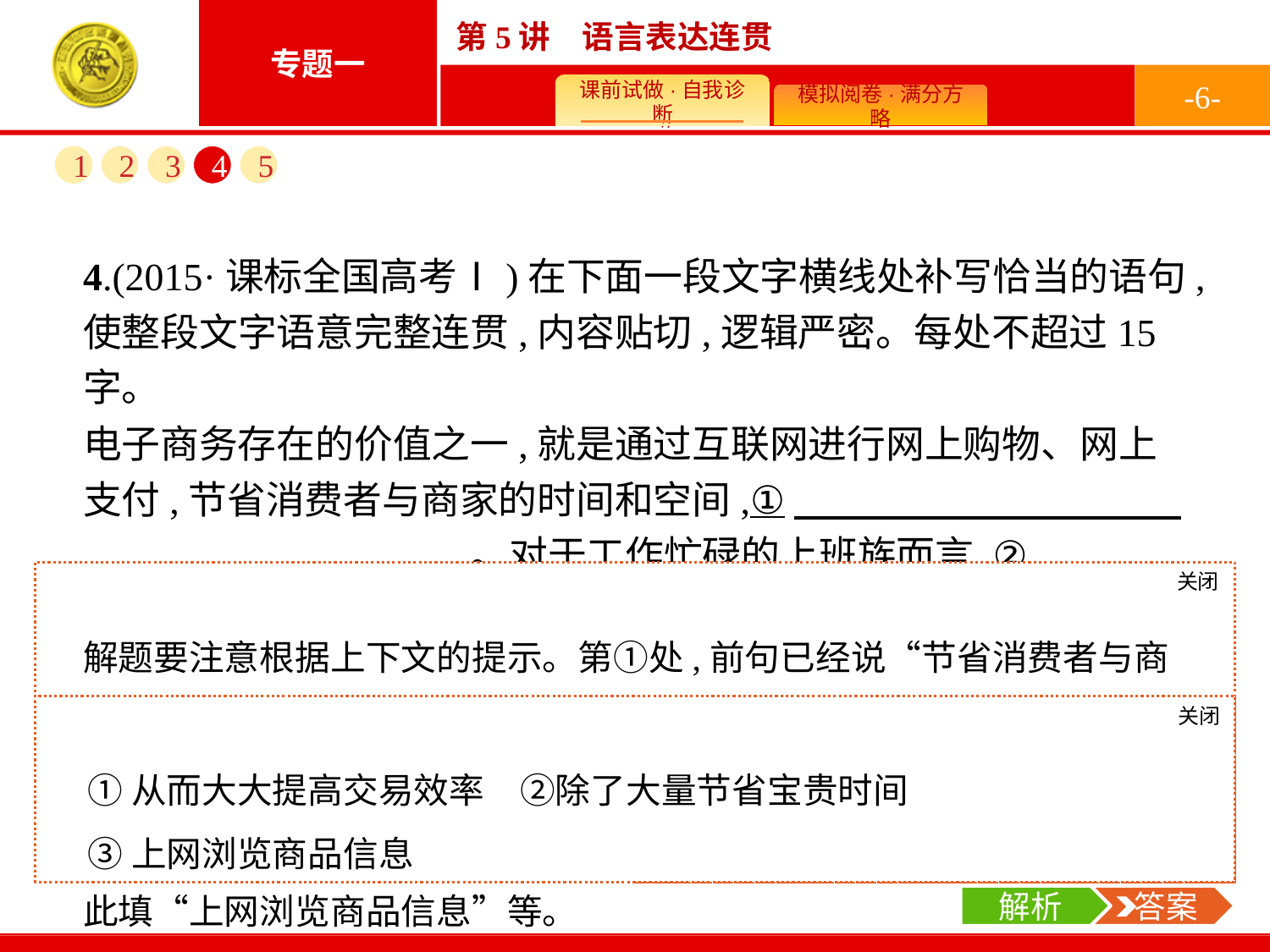

-6-
1
2
3
4
5
4.(2015·课标全国高考Ⅰ)在下面一段文字横线处补写恰当的语句,使整段文字语意完整连贯,内容贴切,逻辑严密。每处不超过15字。
电子商务存在的价值之一,就是通过互联网进行网上购物、网上支付,节省消费者与商家的时间和空间,①　　　　　　　　　　　　　　　　　　　　。对于工作忙碌的上班族而言,②　　　　　　　　　　　　　　　　　　　　,还易于达到货比三家、快乐购物的目的。在信息多元化的21世纪,③　　　　　　　　　　　　　　　　　　　　,完成购物,已经成为许多消费者的习惯。

关闭
解析

解题要注意根据上下文的提示。第①处,前句已经说“节省消费者与商家的时间和空间”,下句要阐述其意义,从“方便快捷”或“提高效率”等角度填写;第②处,前句说“对于工作忙碌的上班族而言”,则可填“节省时间”;第③处,前句有“信息多元化”提供多种选择机会,因此填“上网浏览商品信息”等。

关闭
解析
  答案

①从而大大提高交易效率　②除了大量节省宝贵时间
③上网浏览商品信息
解析
  答案